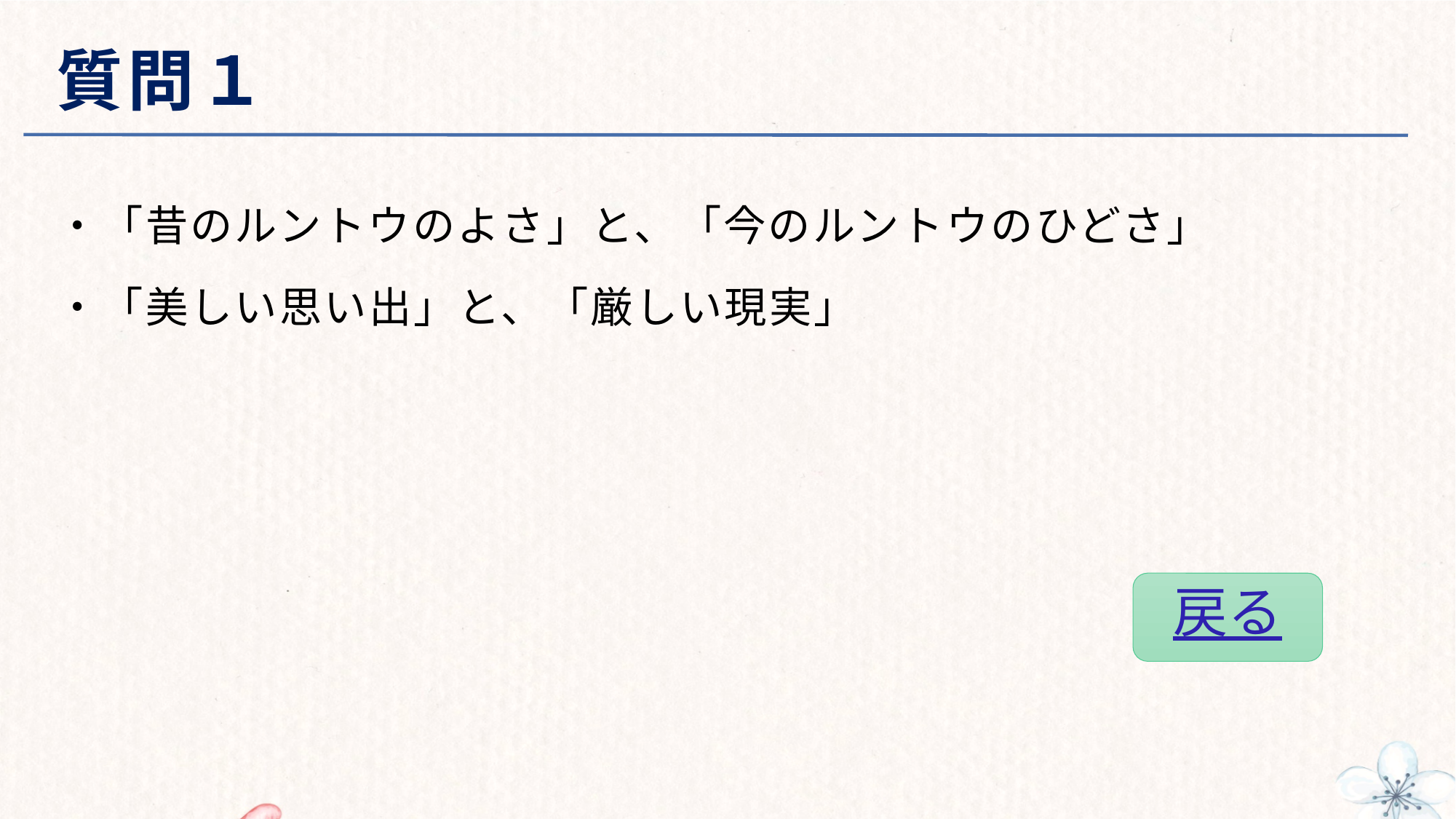

# 質問１
・「昔のルントウのよさ」と、「今のルントウのひどさ」
・「美しい思い出」と、「厳しい現実」

戻る